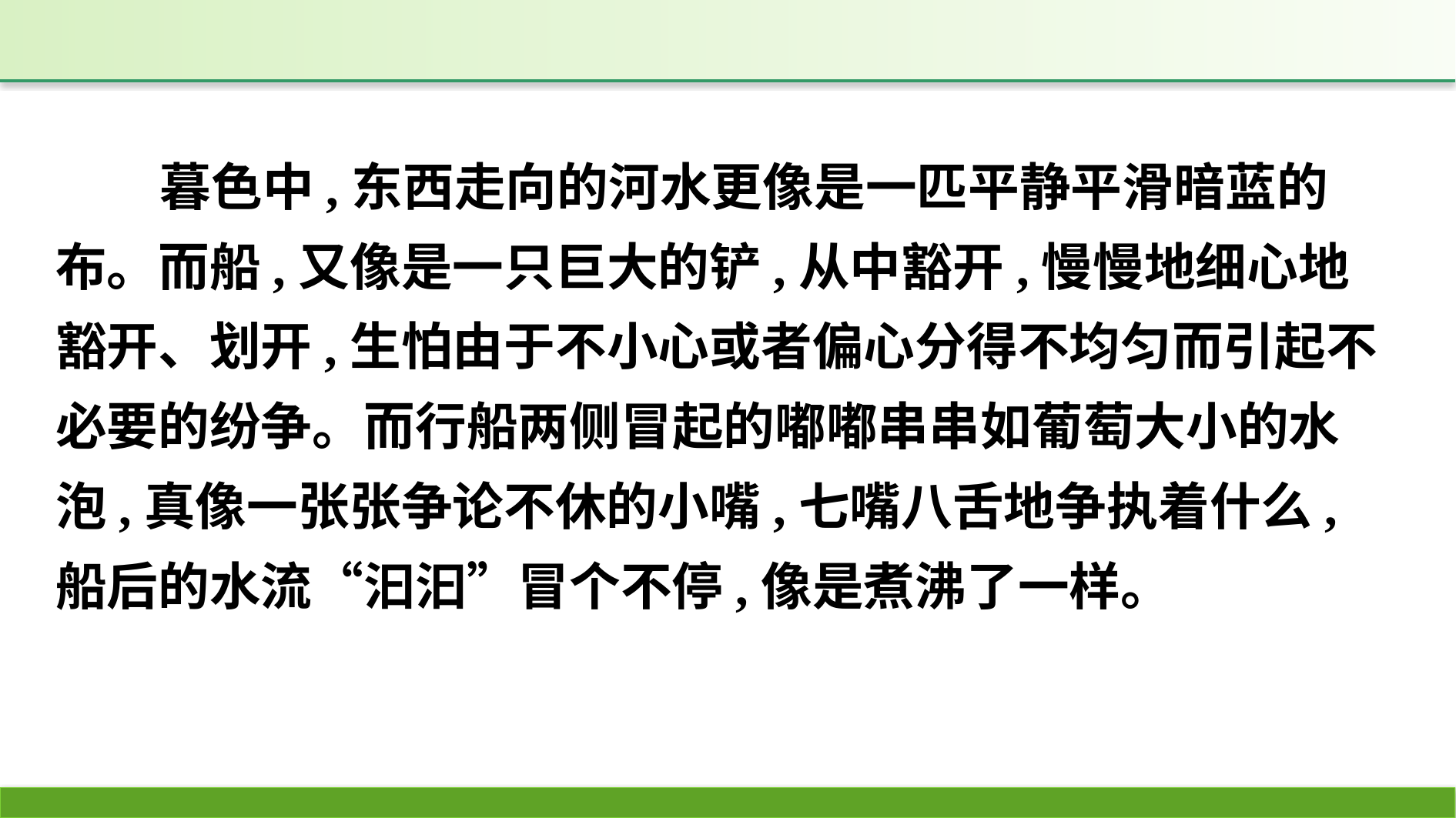

暮色中,东西走向的河水更像是一匹平静平滑暗蓝的布。而船,又像是一只巨大的铲,从中豁开,慢慢地细心地豁开、划开,生怕由于不小心或者偏心分得不均匀而引起不必要的纷争。而行船两侧冒起的嘟嘟串串如葡萄大小的水泡,真像一张张争论不休的小嘴,七嘴八舌地争执着什么,船后的水流“汩汩”冒个不停,像是煮沸了一样。